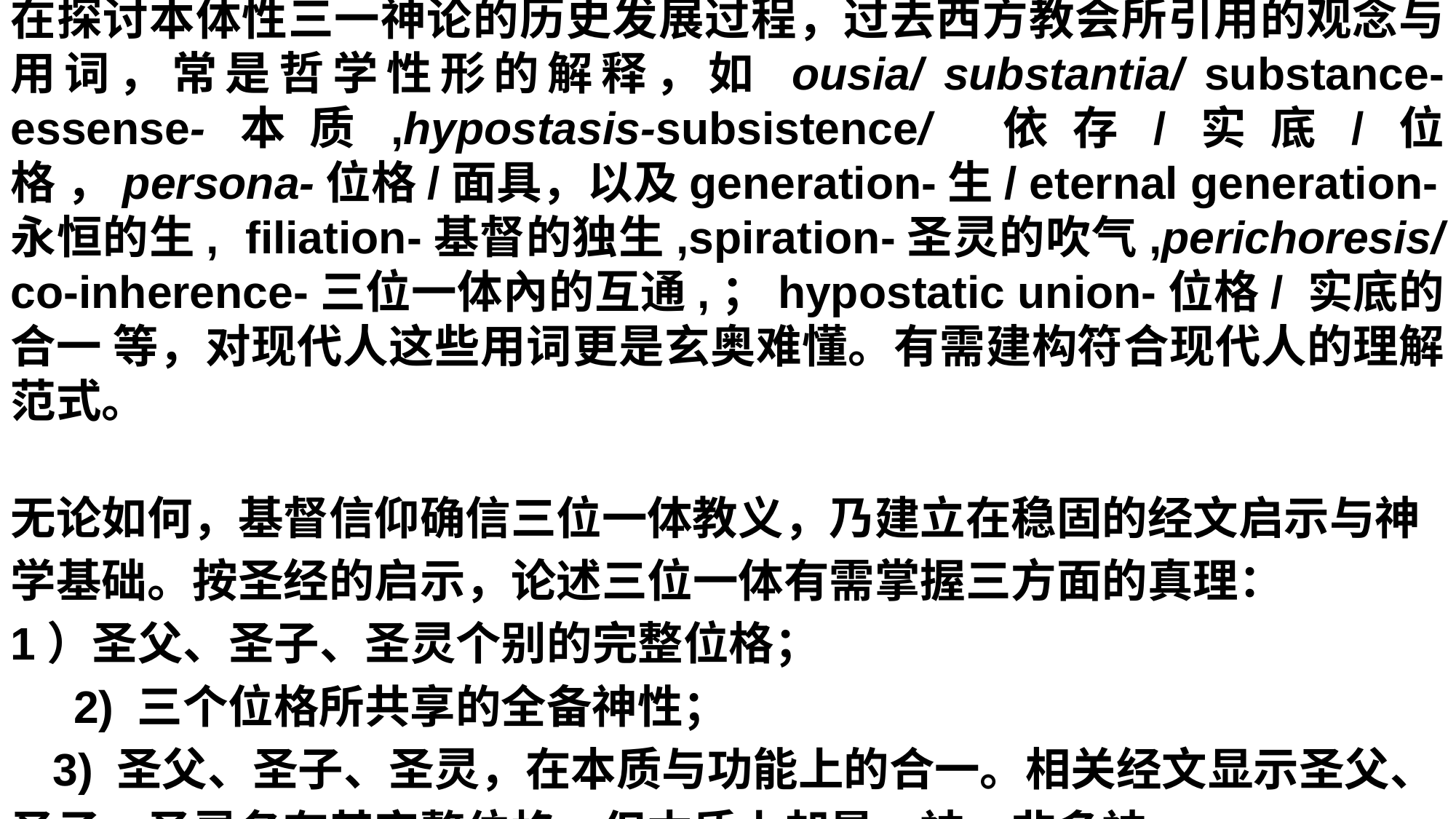

在探讨本体性三一神论的历史发展过程，过去西方教会所引用的观念与用词，常是哲学性形的解释，如 ousia/ substantia/ substance-essense-本质,hypostasis-subsistence/ 依存/实底/位格 ，persona-位格/面具，以及generation-生/ eternal generation-永恒的生,  filiation-基督的独生,spiration-圣灵的吹气,perichoresis/ co-inherence-三位一体內的互通,；hypostatic union-位格/ 实底的合一 等，对现代人这些用词更是玄奥难懂。有需建构符合现代人的理解范式。

无论如何，基督信仰确信三位一体教义，乃建立在稳固的经文启示与神学基础。按圣经的启示，论述三位一体有需掌握三方面的真理：                1）圣父、圣子、圣灵个别的完整位格；                                                                  2) 三个位格所共享的全备神性；                                                                         3) 圣父、圣子、圣灵，在本质与功能上的合一。相关经文显示圣父、圣子、圣灵各有其完整位格，但本质上却是一神，非多神。